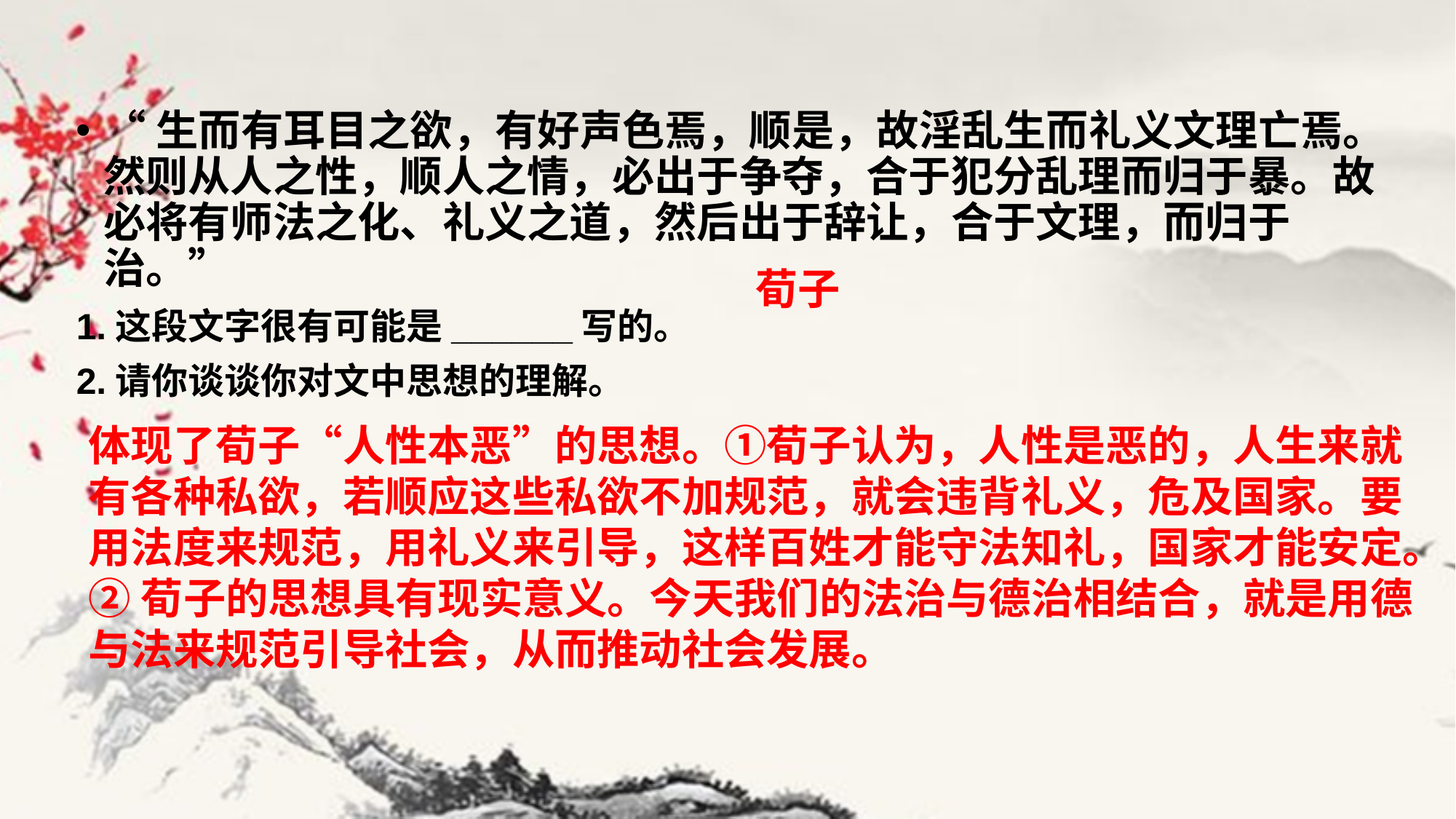

“生而有耳目之欲，有好声色焉，顺是，故淫乱生而礼义文理亡焉。然则从人之性，顺人之情，必出于争夺，合于犯分乱理而归于暴。故必将有师法之化、礼义之道，然后出于辞让，合于文理，而归于治。”
1.这段文字很有可能是______写的。
2.请你谈谈你对文中思想的理解。
荀子
体现了荀子“人性本恶”的思想。①荀子认为，人性是恶的，人生来就有各种私欲，若顺应这些私欲不加规范，就会违背礼义，危及国家。要用法度来规范，用礼义来引导，这样百姓才能守法知礼，国家才能安定。
②荀子的思想具有现实意义。今天我们的法治与德治相结合，就是用德与法来规范引导社会，从而推动社会发展。